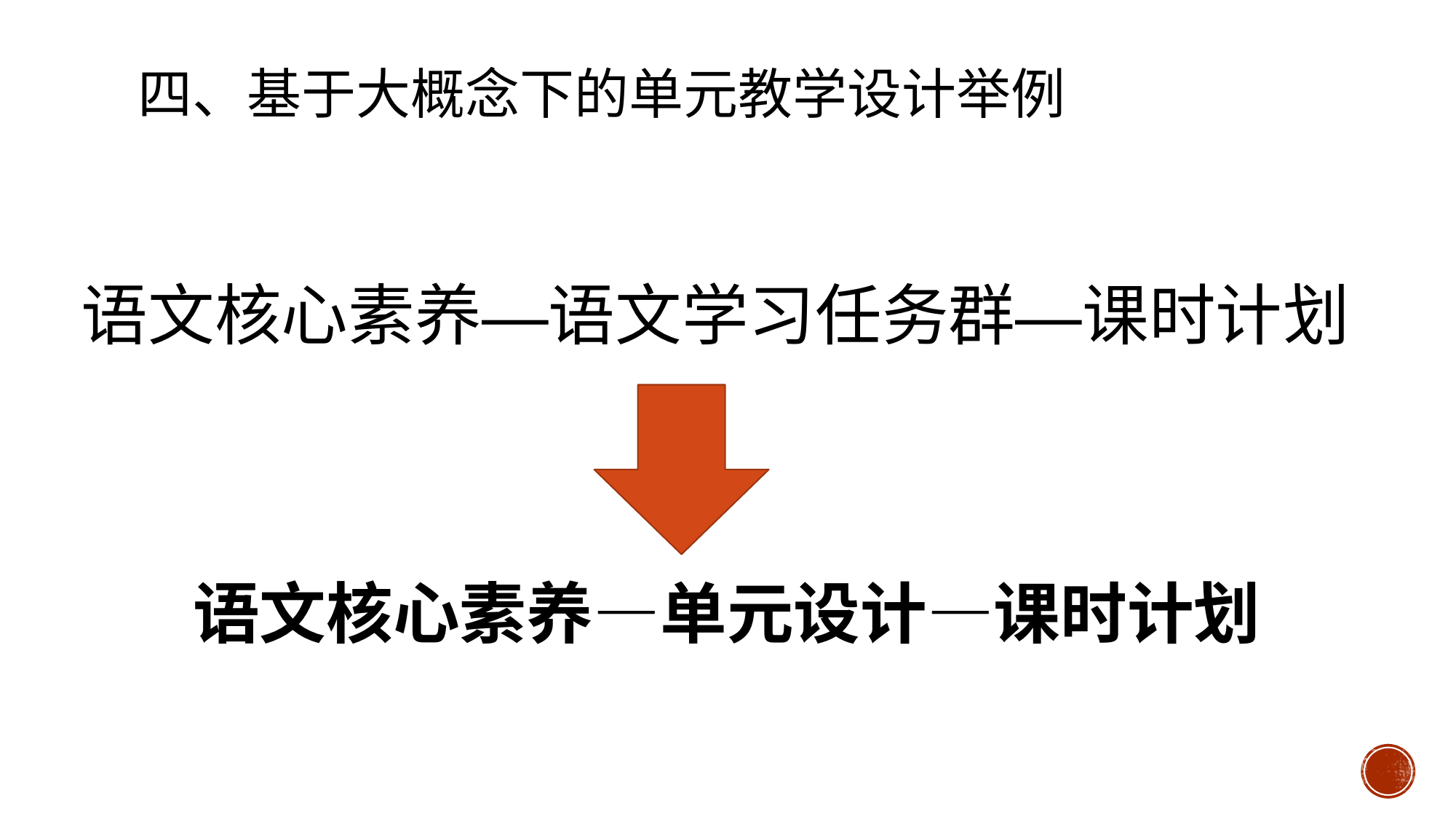

# 四、基于大概念下的单元教学设计举例
语文核心素养—语文学习任务群—课时计划

语文核心素养—单元设计—课时计划